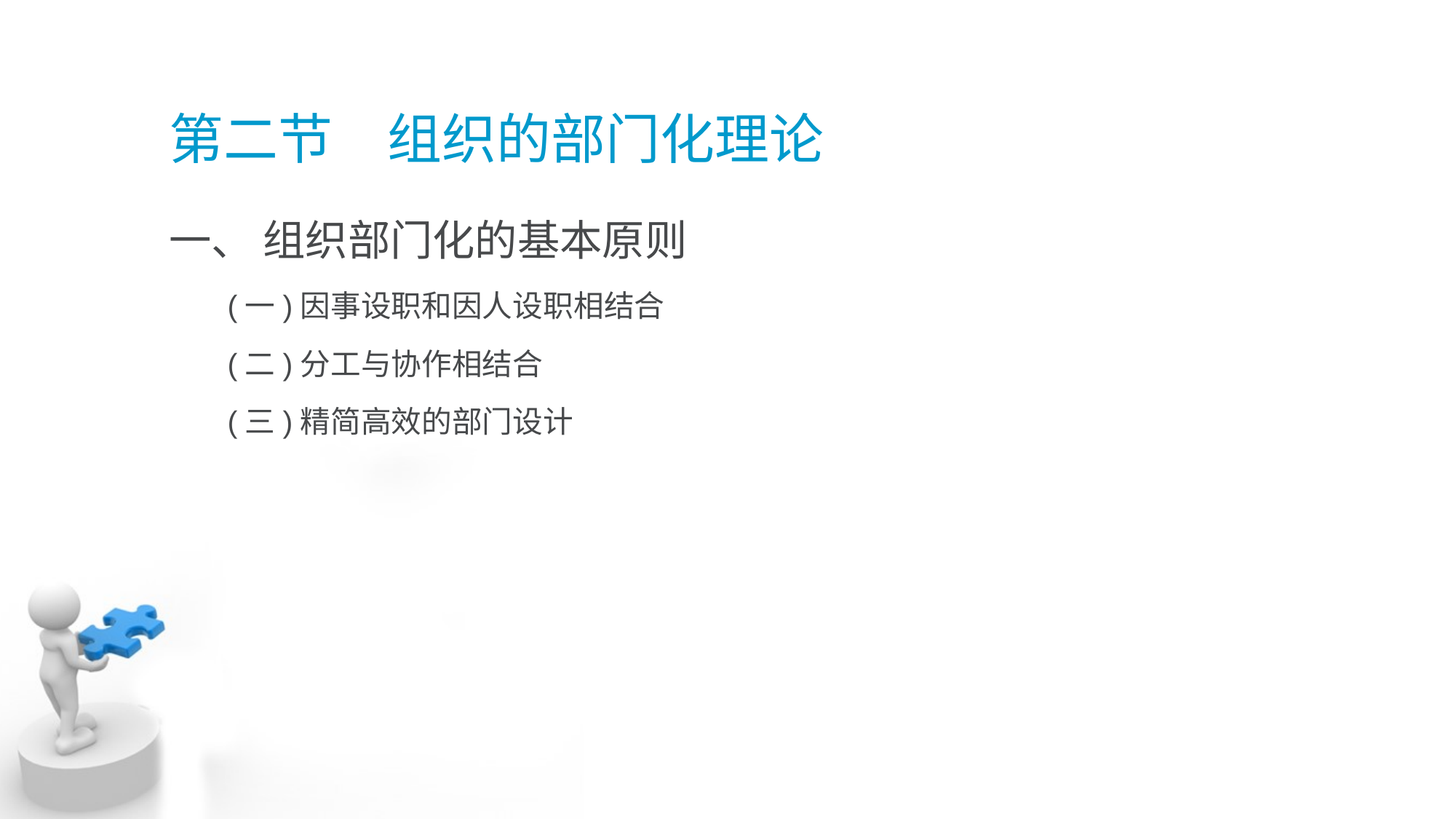

# 第二节　组织的部门化理论
一、 组织部门化的基本原则
       (一)因事设职和因人设职相结合
       (二)分工与协作相结合
       (三)精简高效的部门设计